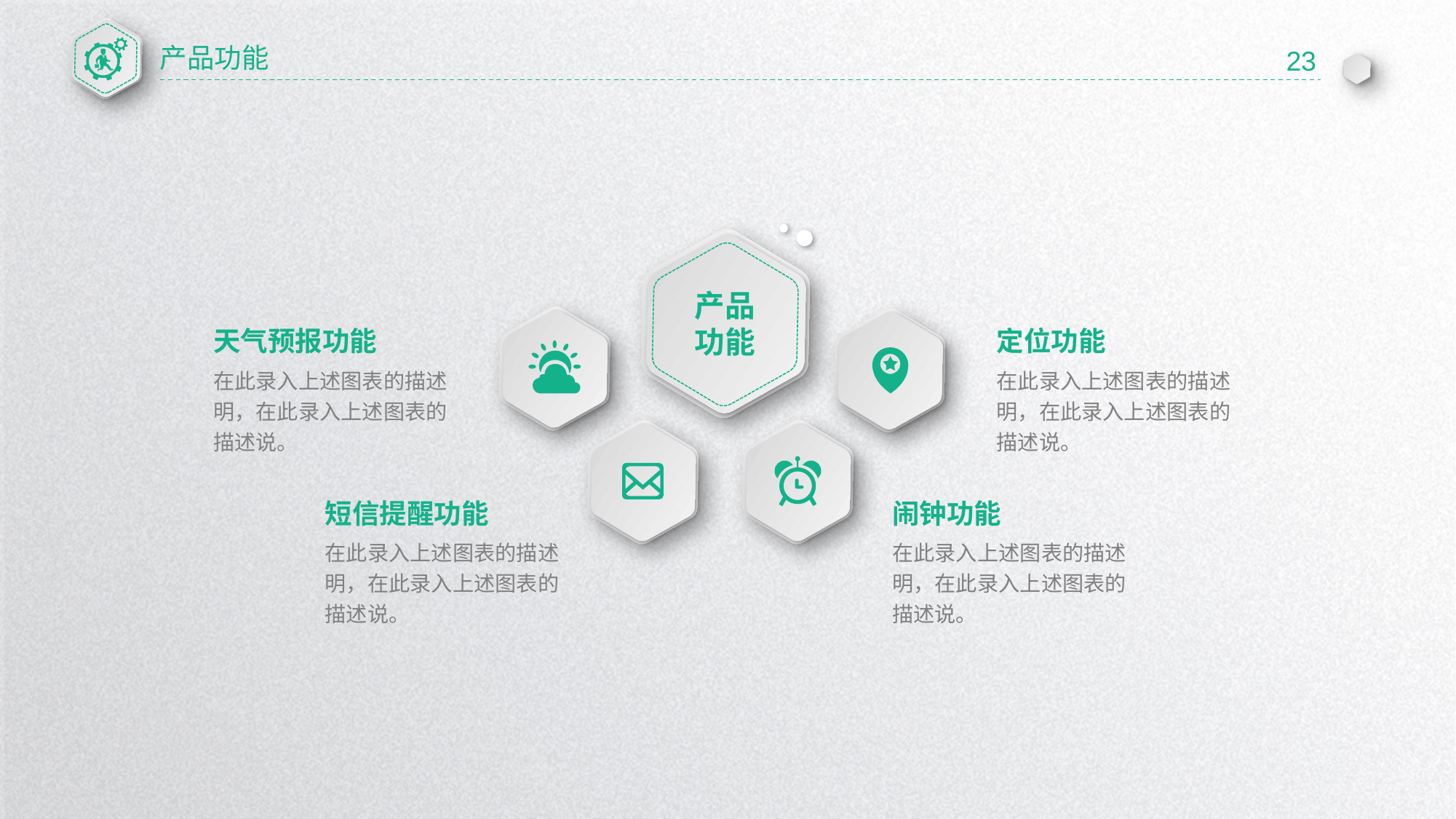

产品功能

23

产品
功能

天气预报功能
定位功能

在此录入上述图表的描述明，在此录入上述图表的描述说。
在此录入上述图表的描述明，在此录入上述图表的描述说。

短信提醒功能
闹钟功能
在此录入上述图表的描述明，在此录入上述图表的描述说。
在此录入上述图表的描述明，在此录入上述图表的描述说。